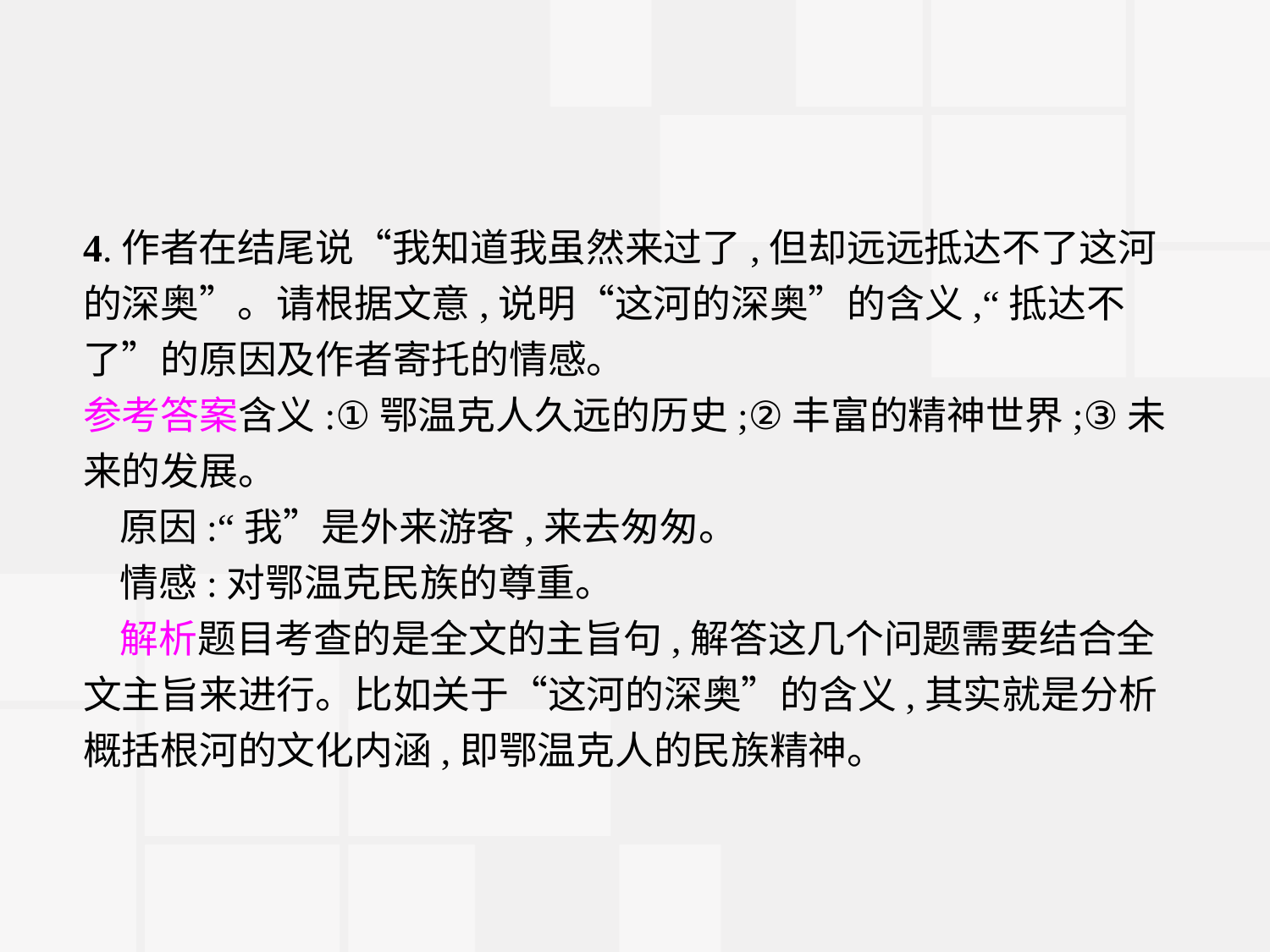

4.作者在结尾说“我知道我虽然来过了,但却远远抵达不了这河的深奥”。请根据文意,说明“这河的深奥”的含义,“抵达不了”的原因及作者寄托的情感。
参考答案含义:①鄂温克人久远的历史;②丰富的精神世界;③未来的发展。
原因:“我”是外来游客,来去匆匆。
情感:对鄂温克民族的尊重。
解析题目考查的是全文的主旨句,解答这几个问题需要结合全文主旨来进行。比如关于“这河的深奥”的含义,其实就是分析概括根河的文化内涵,即鄂温克人的民族精神。